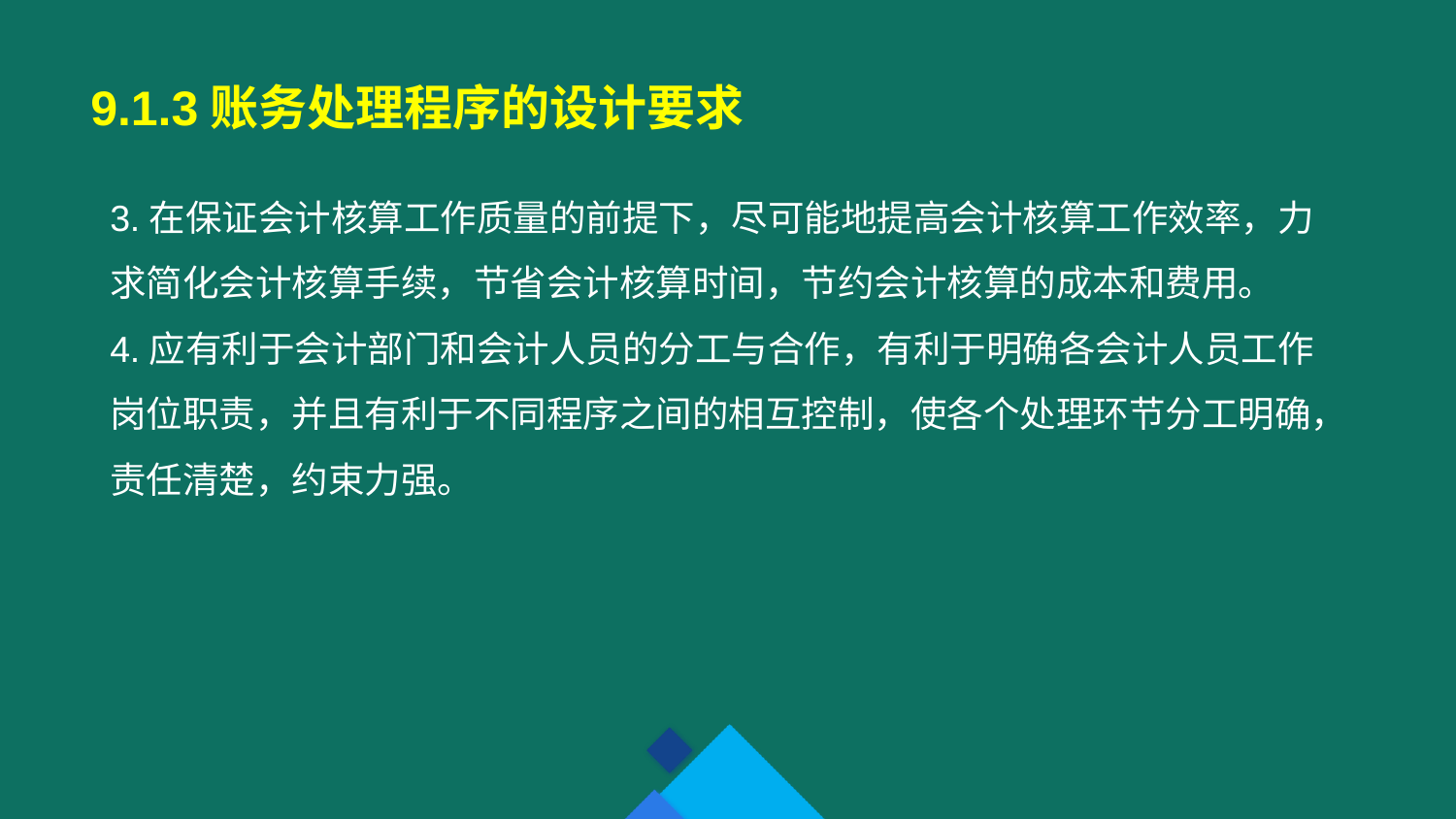

9.1.3账务处理程序的设计要求
3.在保证会计核算工作质量的前提下，尽可能地提高会计核算工作效率，力求简化会计核算手续，节省会计核算时间，节约会计核算的成本和费用。
4.应有利于会计部门和会计人员的分工与合作，有利于明确各会计人员工作岗位职责，并且有利于不同程序之间的相互控制，使各个处理环节分工明确，责任清楚，约束力强。